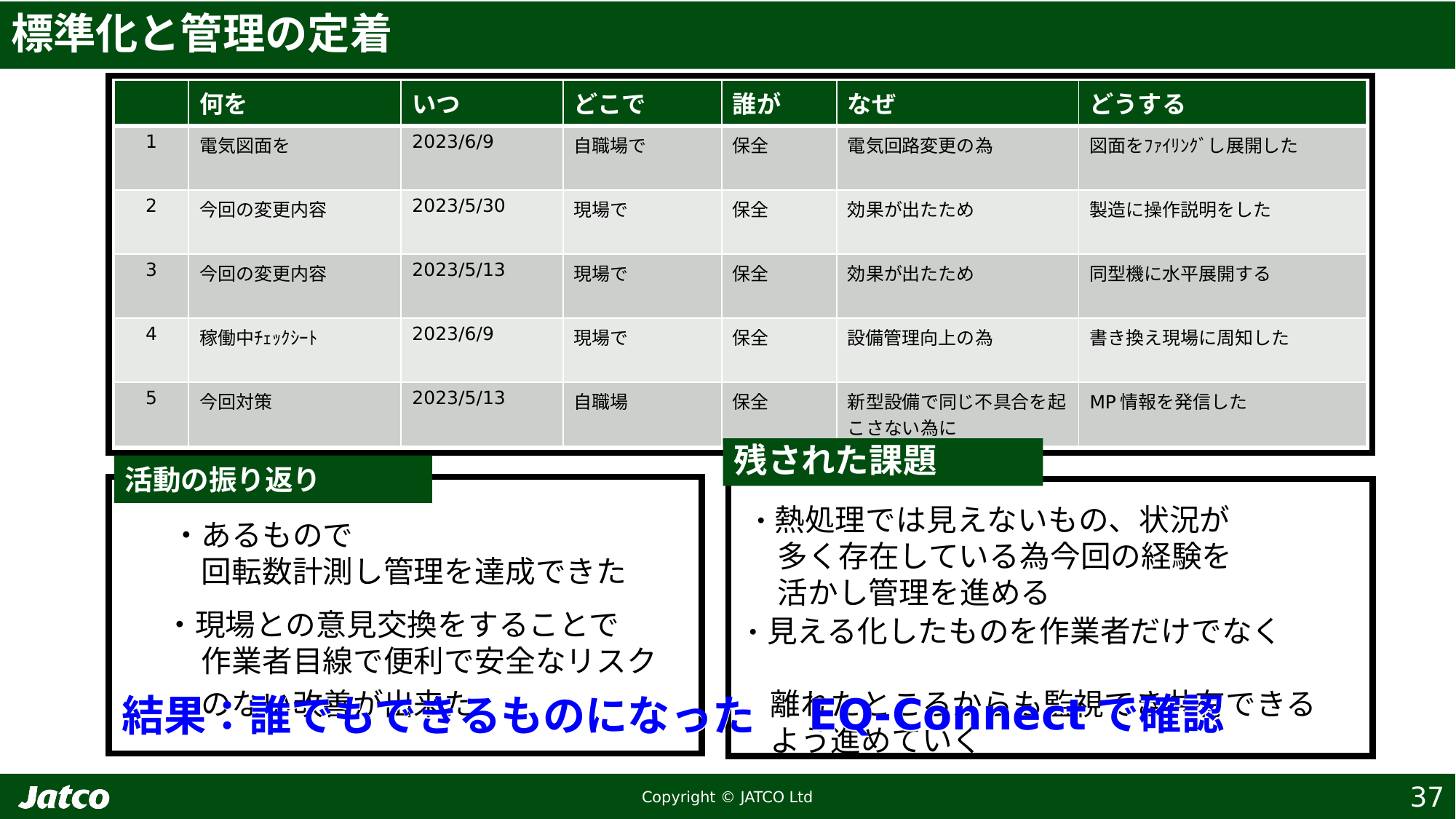

# 標準化と管理の定着

|  | 何を | いつ | どこで | 誰が | なぜ | どうする |
| --- | --- | --- | --- | --- | --- | --- |
| 1 | 電気図面を | 2023/6/9 | 自職場で | 保全 | 電気回路変更の為 | 図面をﾌｧｲﾘﾝｸﾞし展開した |
| 2 | 今回の変更内容 | 2023/5/30 | 現場で | 保全 | 効果が出たため | 製造に操作説明をした |
| 3 | 今回の変更内容 | 2023/5/13 | 現場で | 保全 | 効果が出たため | 同型機に水平展開する |
| 4 | 稼働中ﾁｪｯｸｼｰﾄ | 2023/6/9 | 現場で | 保全 | 設備管理向上の為 | 書き換え現場に周知した |
| 5 | 今回対策 | 2023/5/13 | 自職場 | 保全 | 新型設備で同じ不具合を起こさない為に | MP情報を発信した |
残された課題
・熱処理では見えないもの、状況が
　多く存在している為今回の経験を
　活かし管理を進める
・見える化したものを作業者だけでなく
　離れたところからも監視でき共有できる
　よう進めていく
活動の振り返り
　・あるもので
　　回転数計測し管理を達成できた

　・現場との意見交換をすることで
　　作業者目線で便利で安全なリスク
　　のない改善が出来た

EQ-Connectで確認
EQ-Connectで確認
EQ-Connectで確認
結果：誰でもできるものになった
結果：誰でもできるものになった
結果：誰でもできるものになった
37